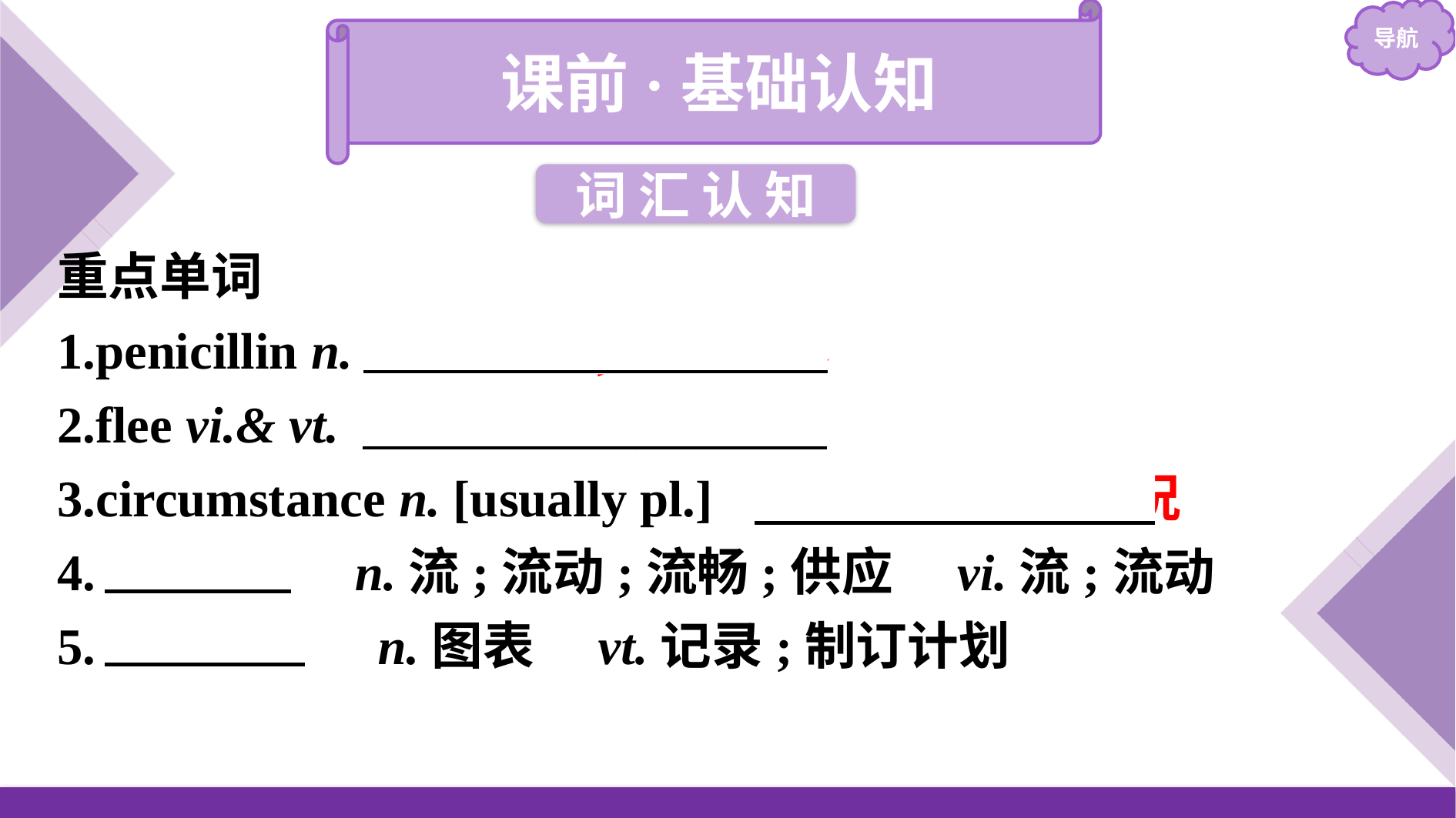

课前·基础认知
词 汇 认 知
重点单词
1.penicillin n. 　青霉素;盘尼西林
2.flee vi.& vt. 　迅速离开;逃跑
3.circumstance n. [usually pl.] 　条件;环境;状况
4.　flow　 n.流;流动;流畅;供应　vi.流;流动
5.　chart　 n.图表　vt.记录;制订计划